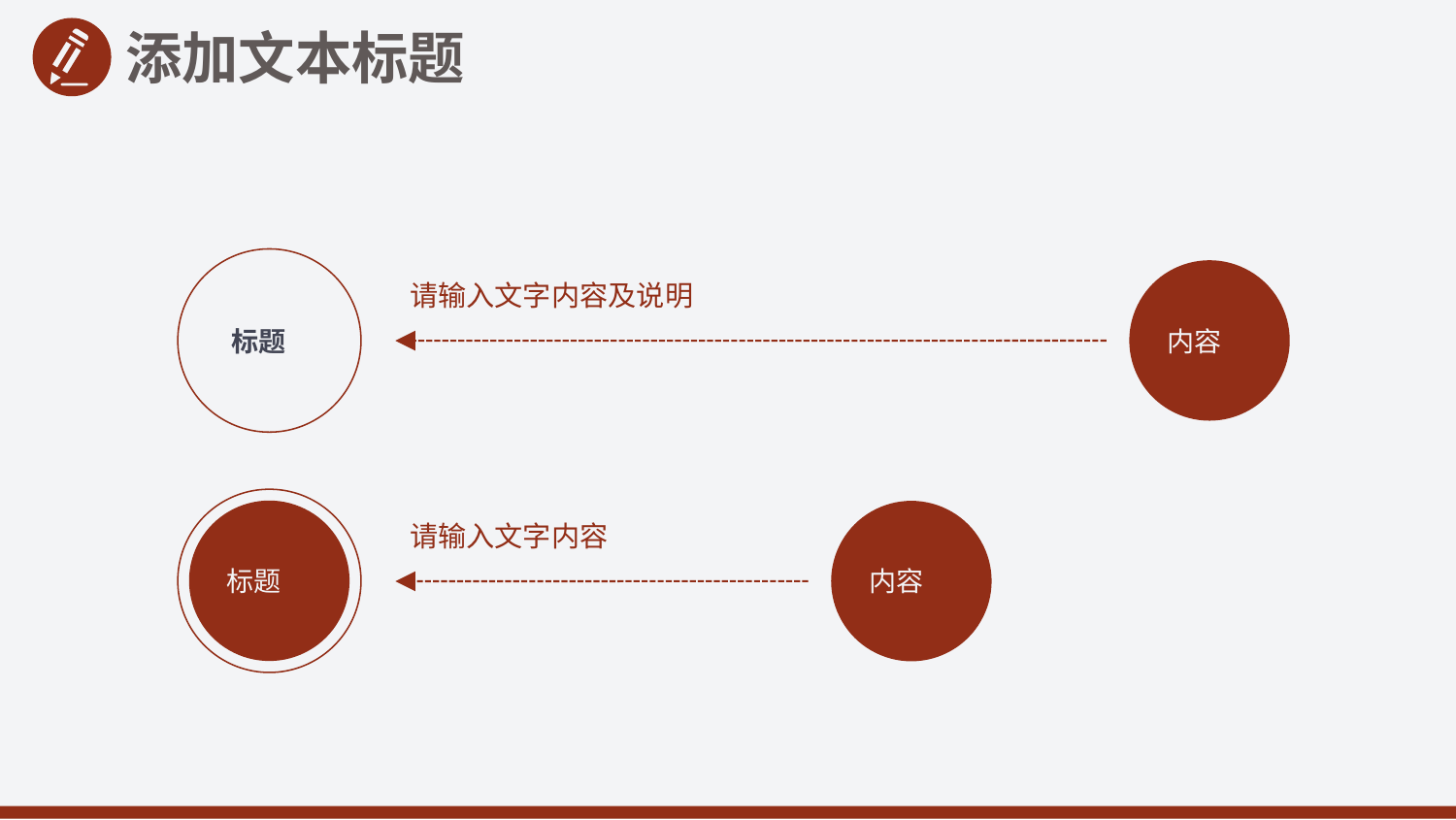

添加文本标题

 标题
请输入文字内容及说明
内容

标题
请输入文字内容
内容